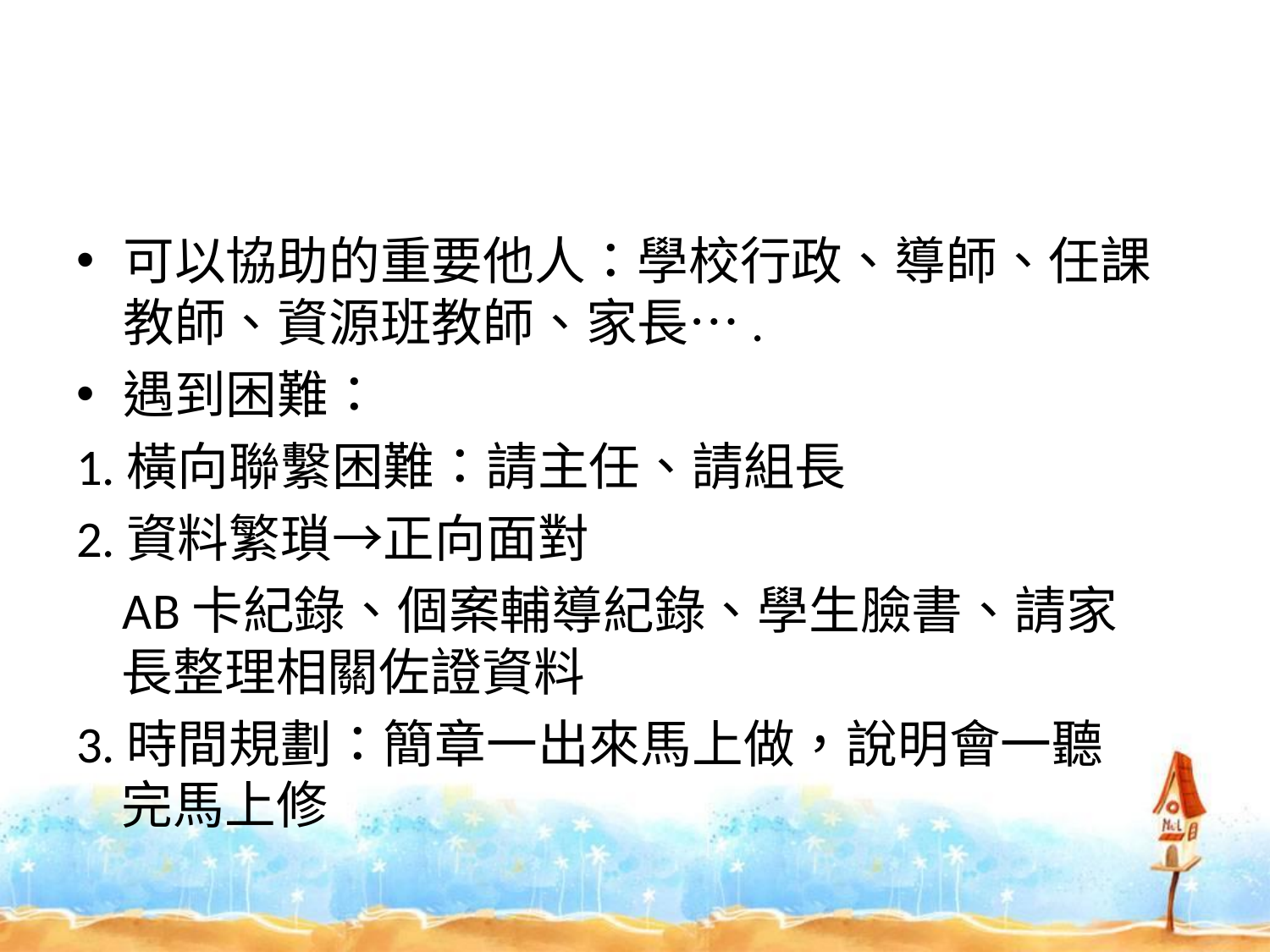

#
可以協助的重要他人：學校行政、導師、任課教師、資源班教師、家長….
遇到困難：
1.橫向聯繫困難：請主任、請組長
2.資料繁瑣→正向面對
    AB卡紀錄、個案輔導紀錄、學生臉書、請家
    長整理相關佐證資料
3.時間規劃：簡章一出來馬上做，說明會一聽
    完馬上修